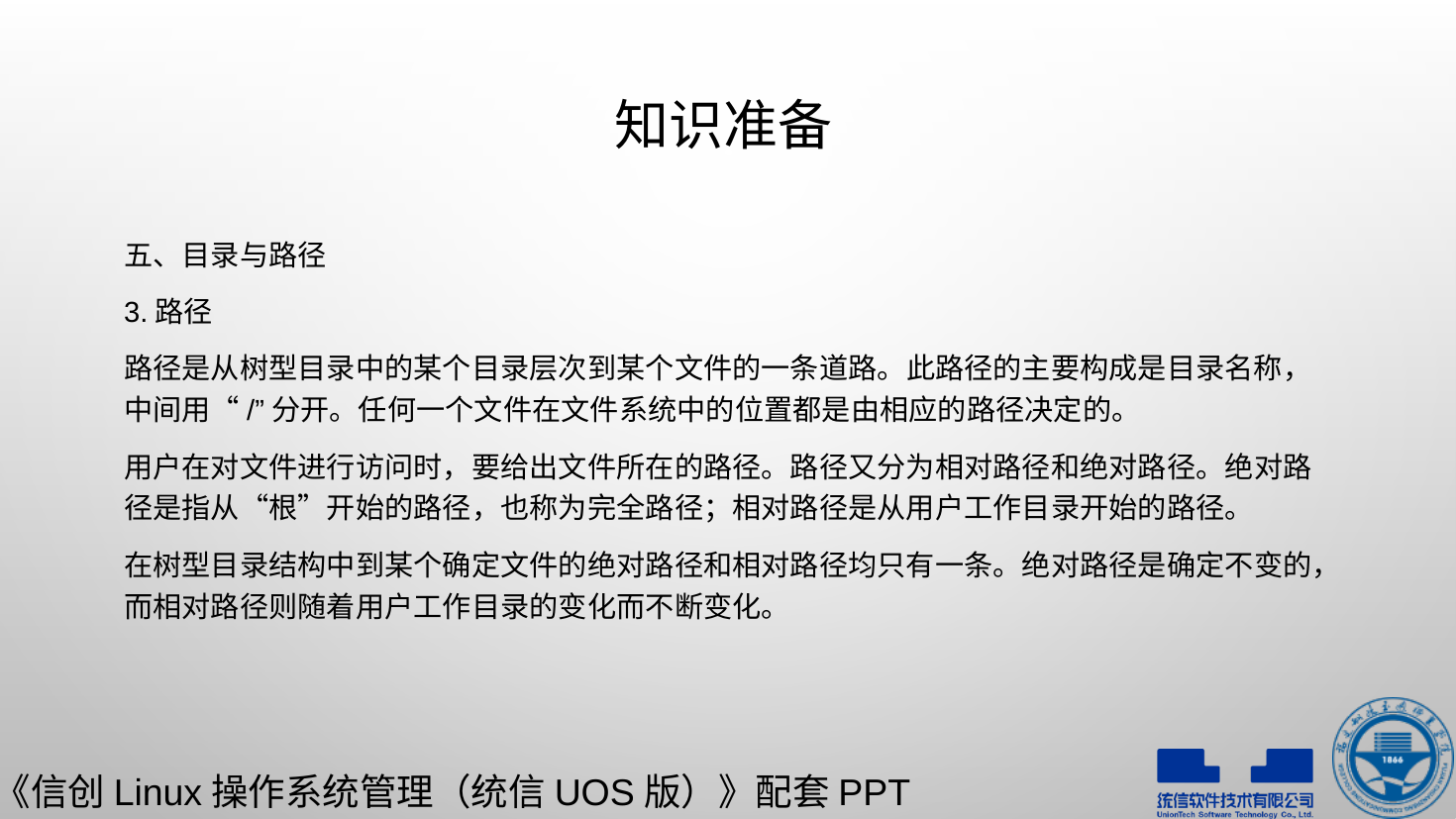

# 知识准备
五、目录与路径
3.路径
路径是从树型目录中的某个目录层次到某个文件的一条道路。此路径的主要构成是目录名称，中间用“/”分开。任何一个文件在文件系统中的位置都是由相应的路径决定的。
用户在对文件进行访问时，要给出文件所在的路径。路径又分为相对路径和绝对路径。绝对路径是指从“根”开始的路径，也称为完全路径；相对路径是从用户工作目录开始的路径。
在树型目录结构中到某个确定文件的绝对路径和相对路径均只有一条。绝对路径是确定不变的，而相对路径则随着用户工作目录的变化而不断变化。